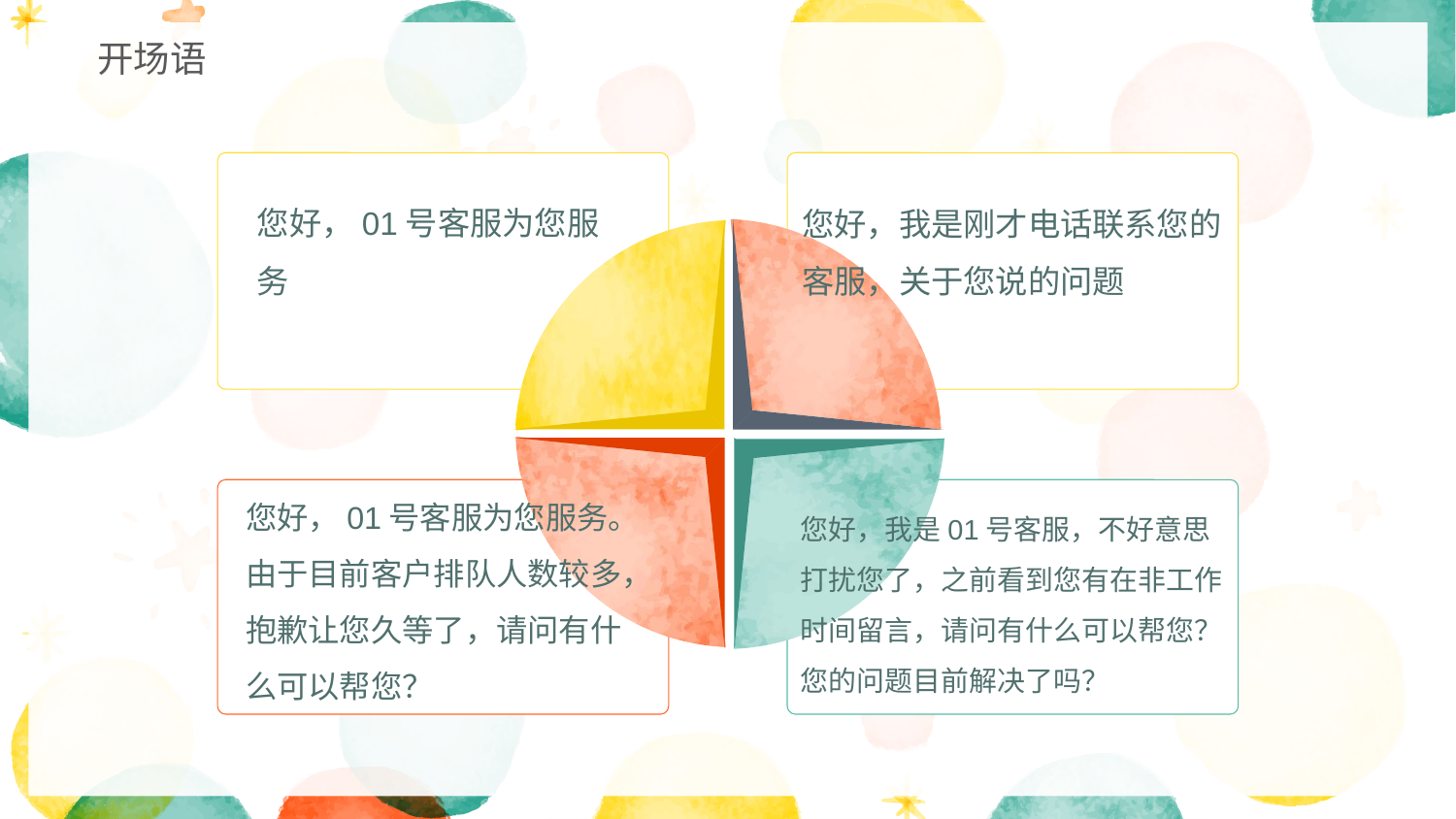

开场语

您好，我是刚才电话联系您的客服，关于您说的问题

您好，01号客服为您服务

您好，01号客服为您服务。由于目前客户排队人数较多，抱歉让您久等了，请问有什么可以帮您？

您好，我是01号客服，不好意思打扰您了，之前看到您有在非工作时间留言，请问有什么可以帮您？您的问题目前解决了吗？